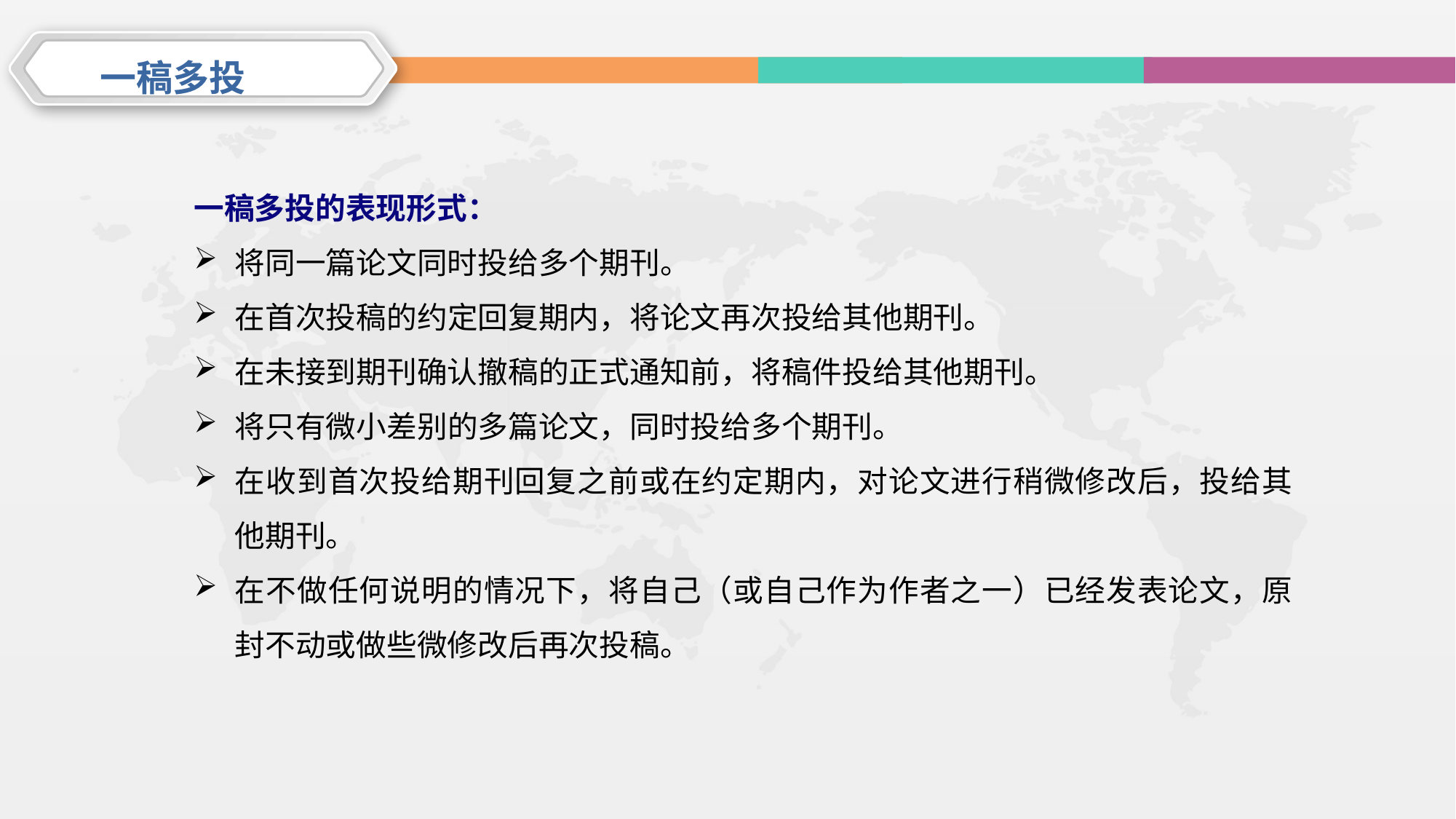

一稿多投

一稿多投的表现形式：
将同一篇论文同时投给多个期刊。
在首次投稿的约定回复期内，将论文再次投给其他期刊。
在未接到期刊确认撤稿的正式通知前，将稿件投给其他期刊。
将只有微小差别的多篇论文，同时投给多个期刊。
在收到首次投给期刊回复之前或在约定期内，对论文进行稍微修改后，投给其他期刊。
在不做任何说明的情况下，将自己（或自己作为作者之一）已经发表论文，原封不动或做些微修改后再次投稿。